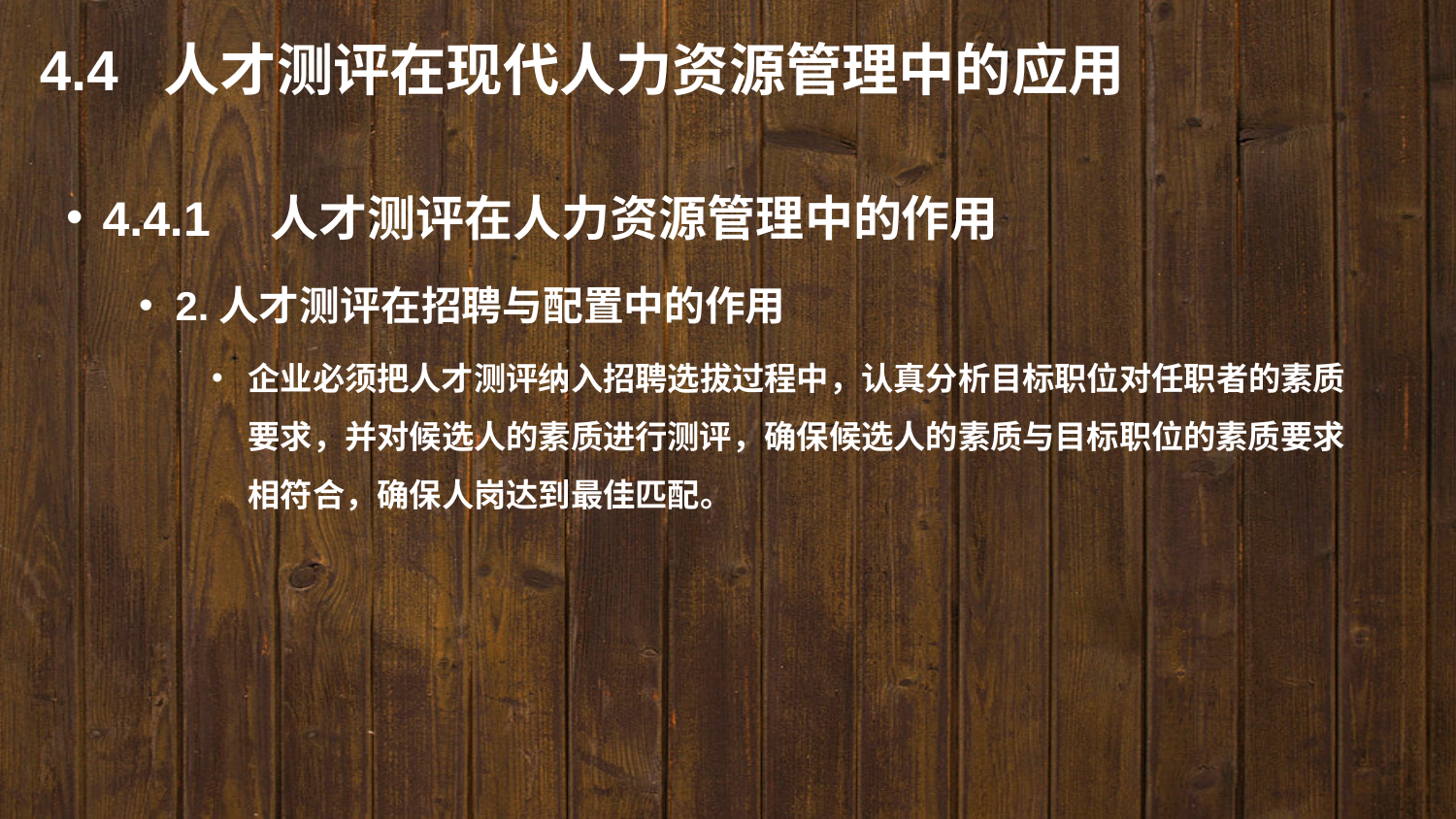

4.4  人才测评在现代人力资源管理中的应用
4.4.1　人才测评在人力资源管理中的作用
2.人才测评在招聘与配置中的作用
企业必须把人才测评纳入招聘选拔过程中，认真分析目标职位对任职者的素质要求，并对候选人的素质进行测评，确保候选人的素质与目标职位的素质要求相符合，确保人岗达到最佳匹配。